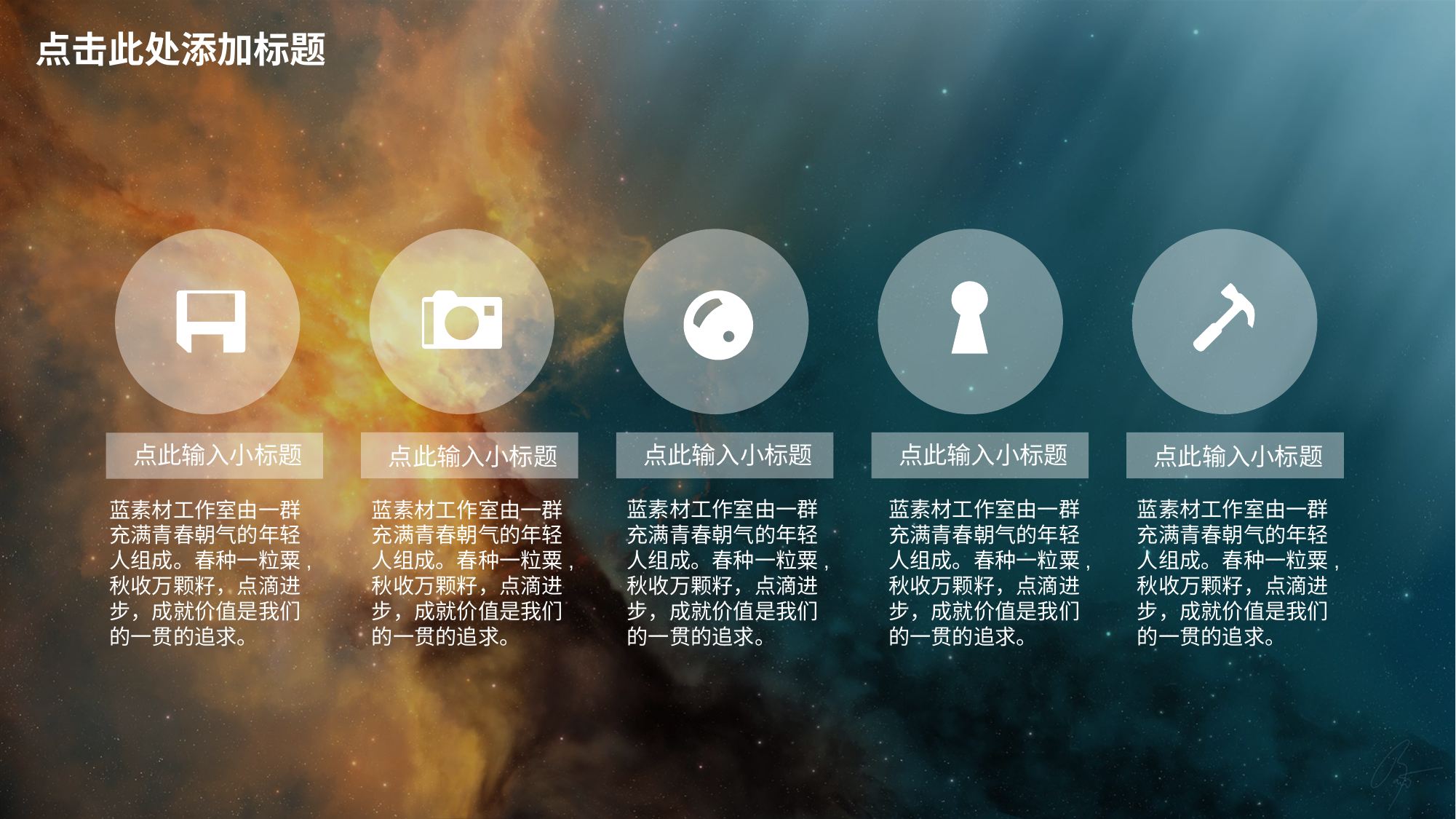

点击此处添加标题

点此输入小标题
点此输入小标题
点此输入小标题
点此输入小标题
点此输入小标题
蓝素材工作室由一群充满青春朝气的年轻人组成。春种一粒粟,秋收万颗籽，点滴进步，成就价值是我们的一贯的追求。
蓝素材工作室由一群充满青春朝气的年轻人组成。春种一粒粟,秋收万颗籽，点滴进步，成就价值是我们的一贯的追求。
蓝素材工作室由一群充满青春朝气的年轻人组成。春种一粒粟,秋收万颗籽，点滴进步，成就价值是我们的一贯的追求。
蓝素材工作室由一群充满青春朝气的年轻人组成。春种一粒粟,秋收万颗籽，点滴进步，成就价值是我们的一贯的追求。
蓝素材工作室由一群充满青春朝气的年轻人组成。春种一粒粟,秋收万颗籽，点滴进步，成就价值是我们的一贯的追求。